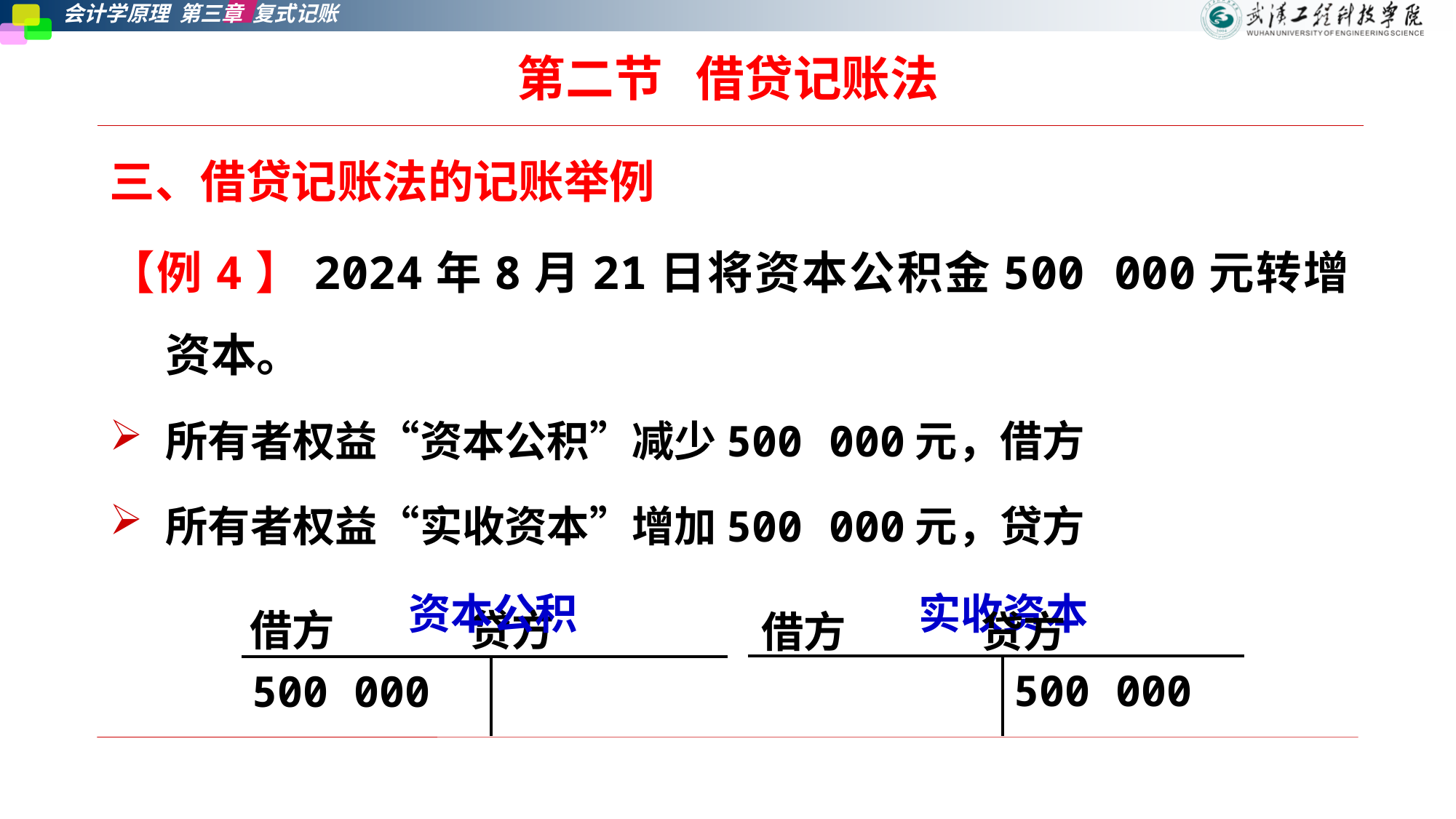

# 第二节   借贷记账法
三、借贷记账法的记账举例
【例4】2024年8月21日将资本公积金500 000元转增资本。
所有者权益“资本公积”减少500 000元，借方
所有者权益“实收资本”增加500 000元，贷方
资本公积
实收资本
借方              贷方
借方              贷方
|  | 500 000 |
| --- | --- |
| 500 000 |  |
| --- | --- |